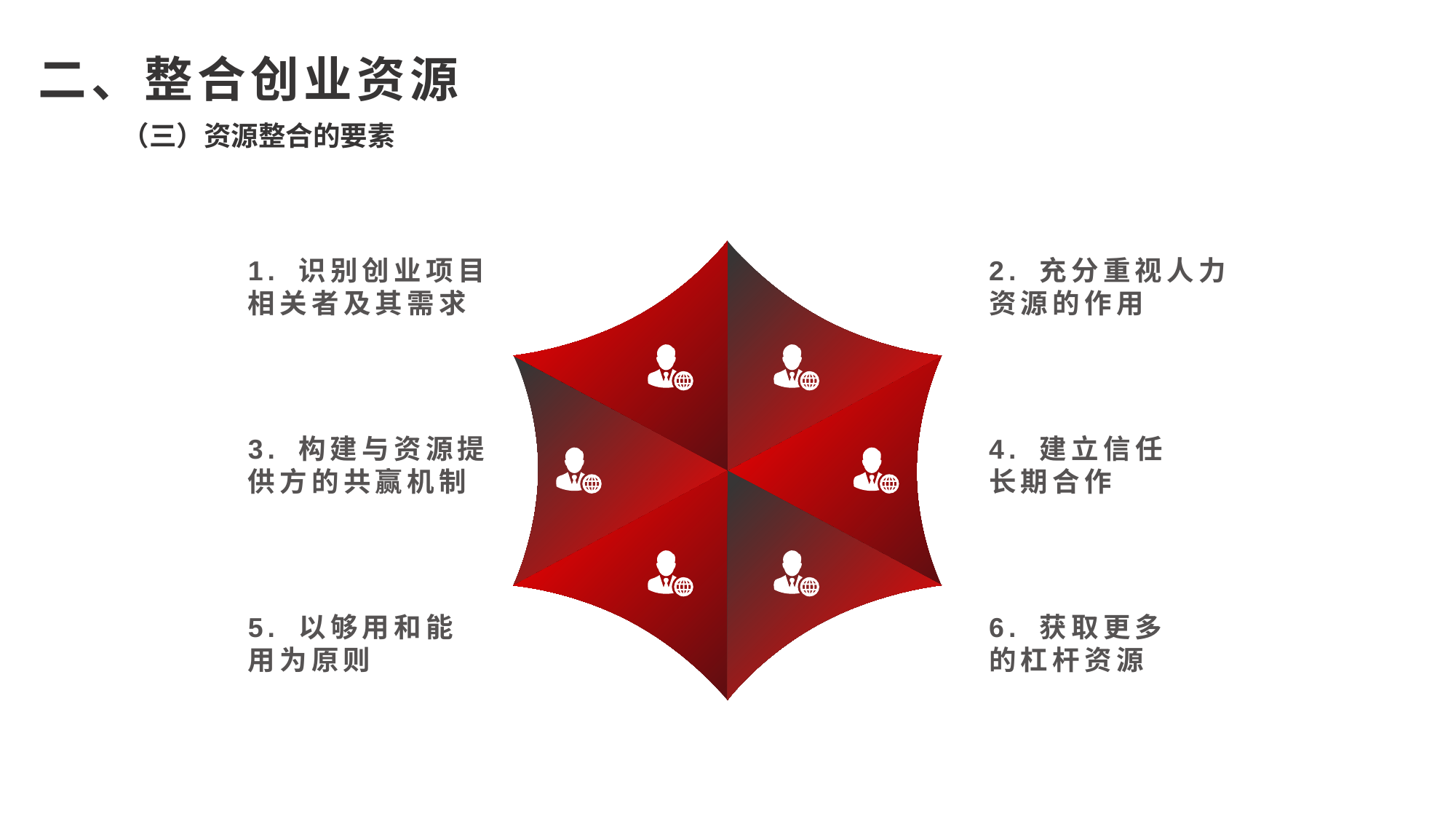

二、整合创业资源
（三）资源整合的要素

1. 识别创业项目相关者及其需求
2. 充分重视人力资源的作用
3. 构建与资源提供方的共赢机制
4. 建立信任长期合作
5. 以够用和能用为原则
6. 获取更多的杠杆资源